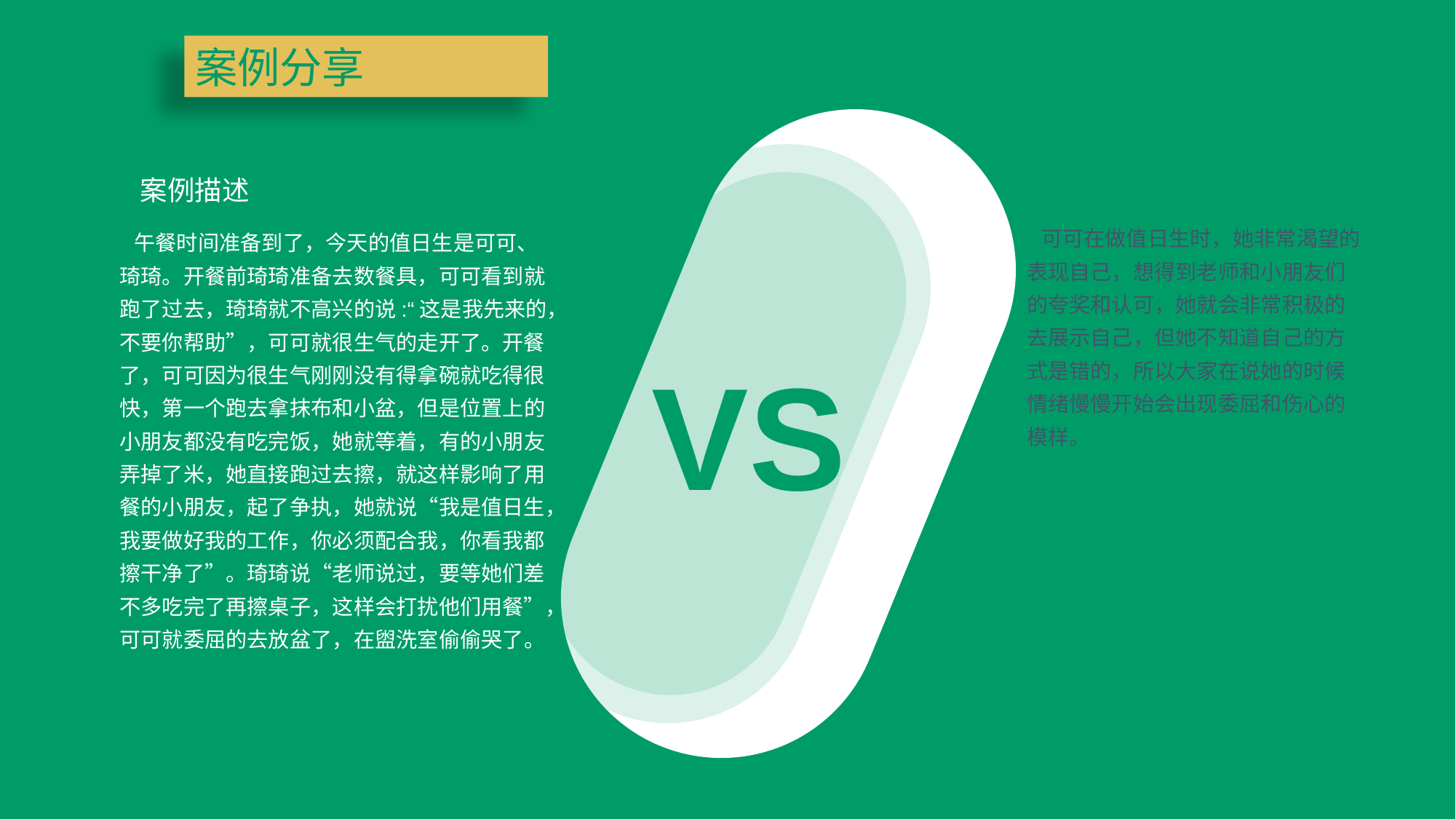

案例分享

案例描述
案例分析
  可可在做值日生时，她非常渴望的表现自己，想得到老师和小朋友们的夸奖和认可，她就会非常积极的去展示自己，但她不知道自己的方式是错的，所以大家在说她的时候情绪慢慢开始会出现委屈和伤心的模样。
  午餐时间准备到了，今天的值日生是可可、琦琦。开餐前琦琦准备去数餐具，可可看到就跑了过去，琦琦就不高兴的说:“这是我先来的，不要你帮助”，可可就很生气的走开了。开餐了，可可因为很生气刚刚没有得拿碗就吃得很快，第一个跑去拿抹布和小盆，但是位置上的小朋友都没有吃完饭，她就等着，有的小朋友弄掉了米，她直接跑过去擦，就这样影响了用餐的小朋友，起了争执，她就说“我是值日生，我要做好我的工作，你必须配合我，你看我都擦干净了”。琦琦说“老师说过，要等她们差不多吃完了再擦桌子，这样会打扰他们用餐”，可可就委屈的去放盆了，在盥洗室偷偷哭了。

VS